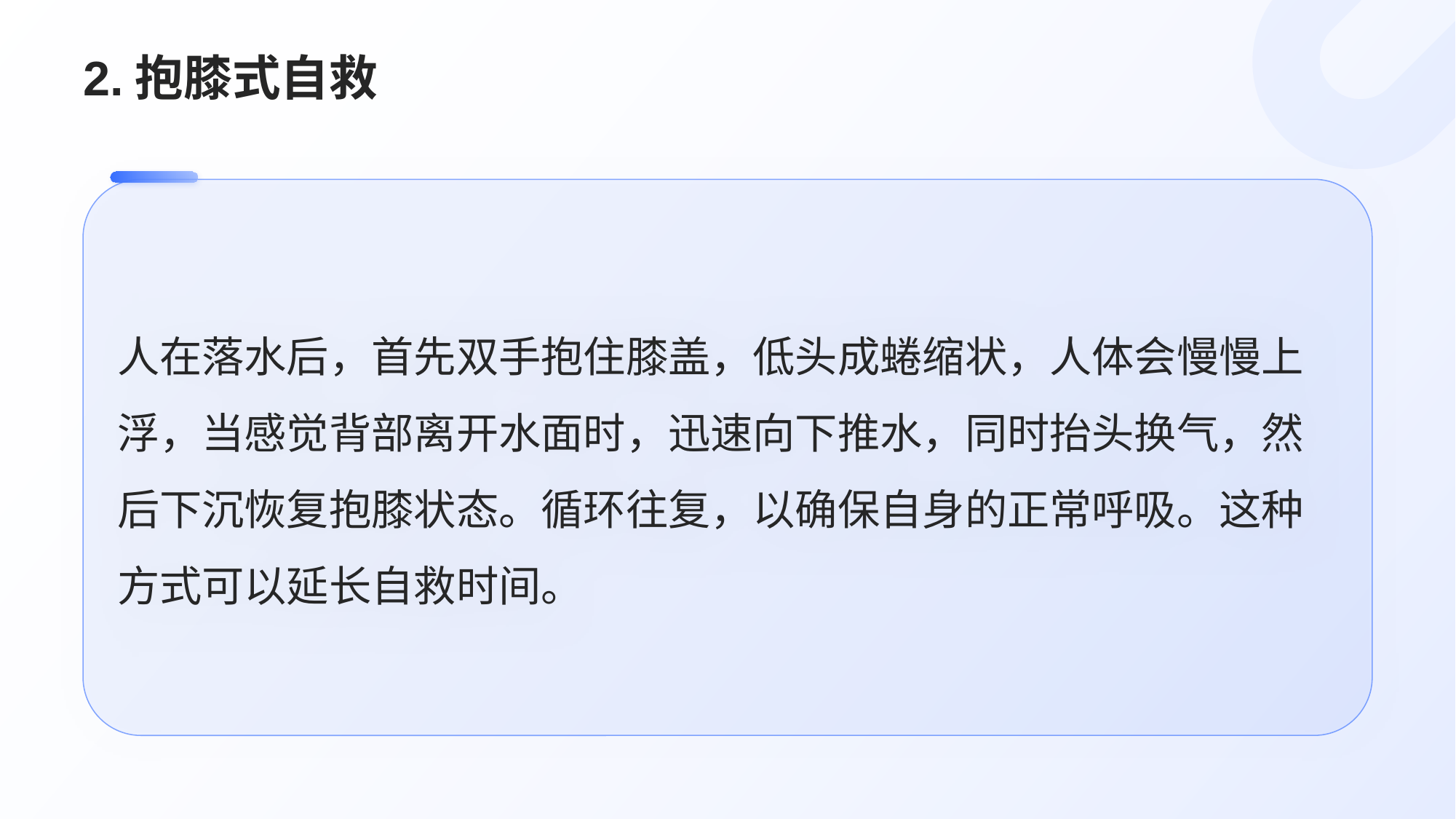

# 2.抱膝式自救

人在落水后，首先双手抱住膝盖，低头成蜷缩状，人体会慢慢上浮，当感觉背部离开水面时，迅速向下推水，同时抬头换气，然后下沉恢复抱膝状态。循环往复，以确保自身的正常呼吸。这种方式可以延长自救时间。